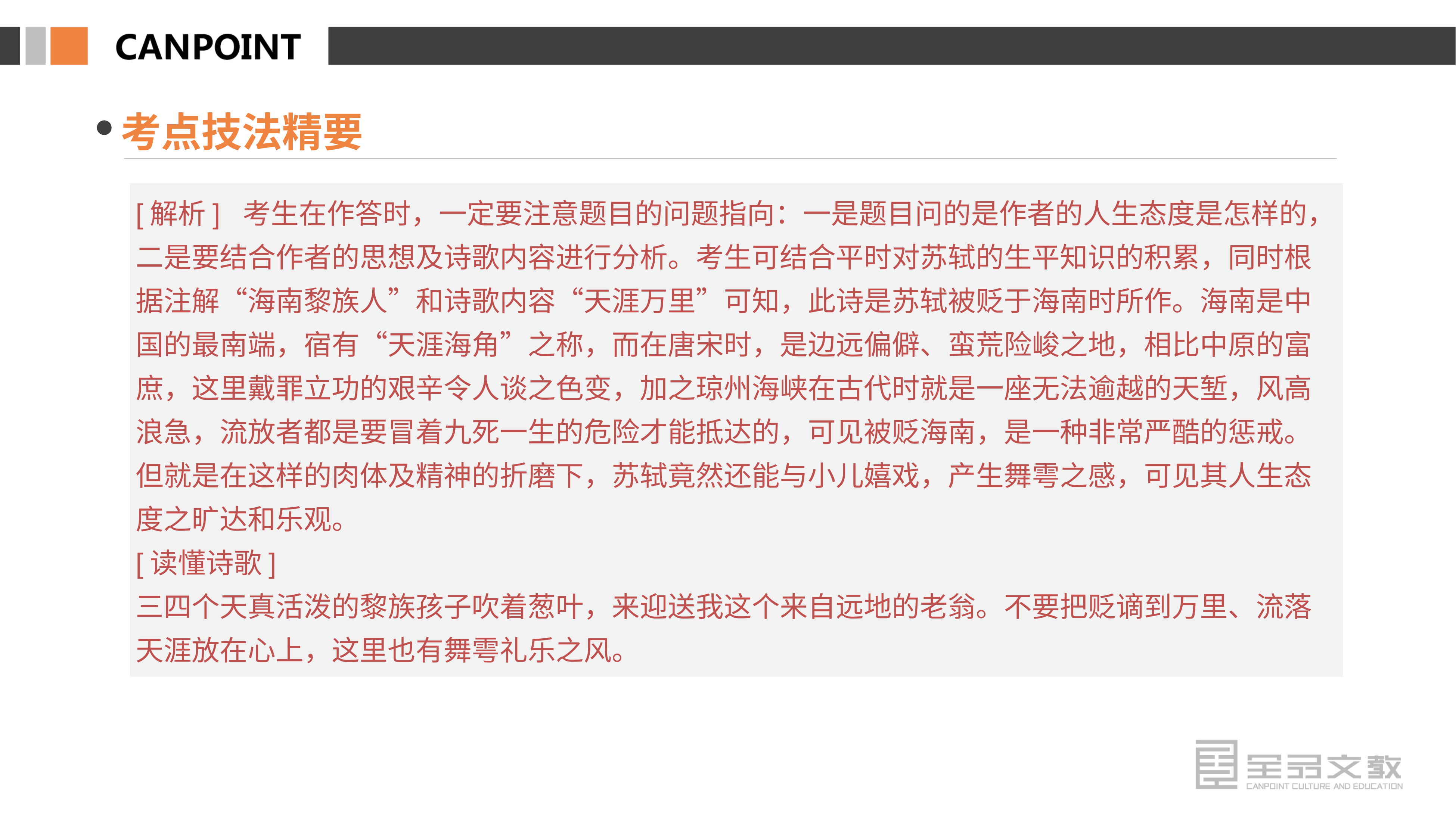

考点技法精要

[解析]  考生在作答时，一定要注意题目的问题指向：一是题目问的是作者的人生态度是怎样的，二是要结合作者的思想及诗歌内容进行分析。考生可结合平时对苏轼的生平知识的积累，同时根据注解“海南黎族人”和诗歌内容“天涯万里”可知，此诗是苏轼被贬于海南时所作。海南是中国的最南端，宿有“天涯海角”之称，而在唐宋时，是边远偏僻、蛮荒险峻之地，相比中原的富庶，这里戴罪立功的艰辛令人谈之色变，加之琼州海峡在古代时就是一座无法逾越的天堑，风高浪急，流放者都是要冒着九死一生的危险才能抵达的，可见被贬海南，是一种非常严酷的惩戒。但就是在这样的肉体及精神的折磨下，苏轼竟然还能与小儿嬉戏，产生舞雩之感，可见其人生态度之旷达和乐观。
[读懂诗歌]
三四个天真活泼的黎族孩子吹着葱叶，来迎送我这个来自远地的老翁。不要把贬谪到万里、流落天涯放在心上，这里也有舞雩礼乐之风。